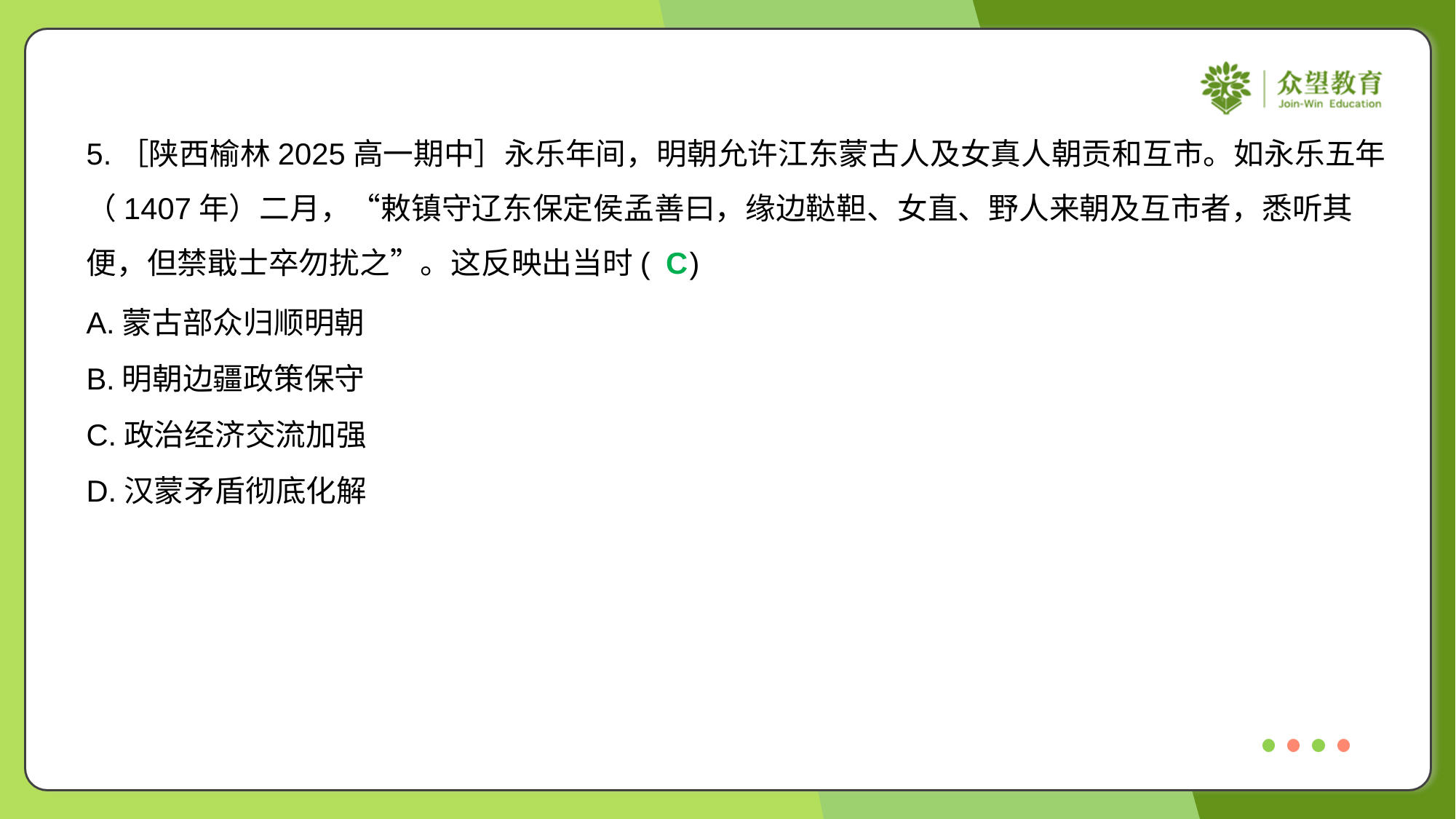

5.［陕西榆林2025高一期中］永乐年间，明朝允许江东蒙古人及女真人朝贡和互市。如永乐五年
（1407年）二月，“敕镇守辽东保定侯孟善曰，缘边鞑靼、女直、野人来朝及互市者，悉听其
便，但禁戢士卒勿扰之”。这反映出当时(     )
C
A.蒙古部众归顺明朝
B.明朝边疆政策保守
C.政治经济交流加强
D.汉蒙矛盾彻底化解